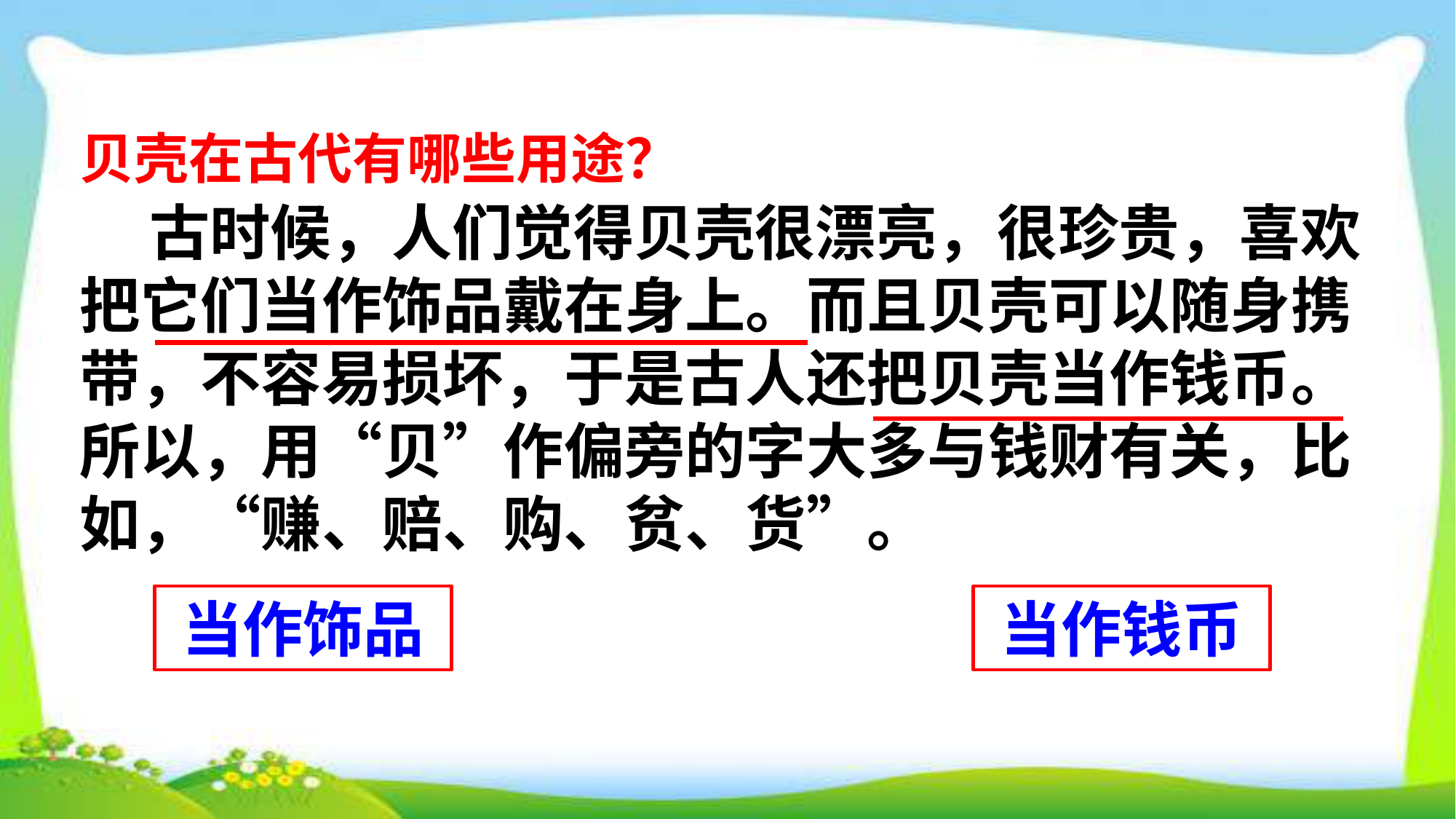

贝壳在古代有哪些用途？
    古时候，人们觉得贝壳很漂亮，很珍贵，喜欢把它们当作饰品戴在身上。而且贝壳可以随身携带，不容易损坏，于是古人还把贝壳当作钱币。所以，用“贝”作偏旁的字大多与钱财有关，比如，“赚、赔、购、贫、货”。
当作饰品
当作钱币